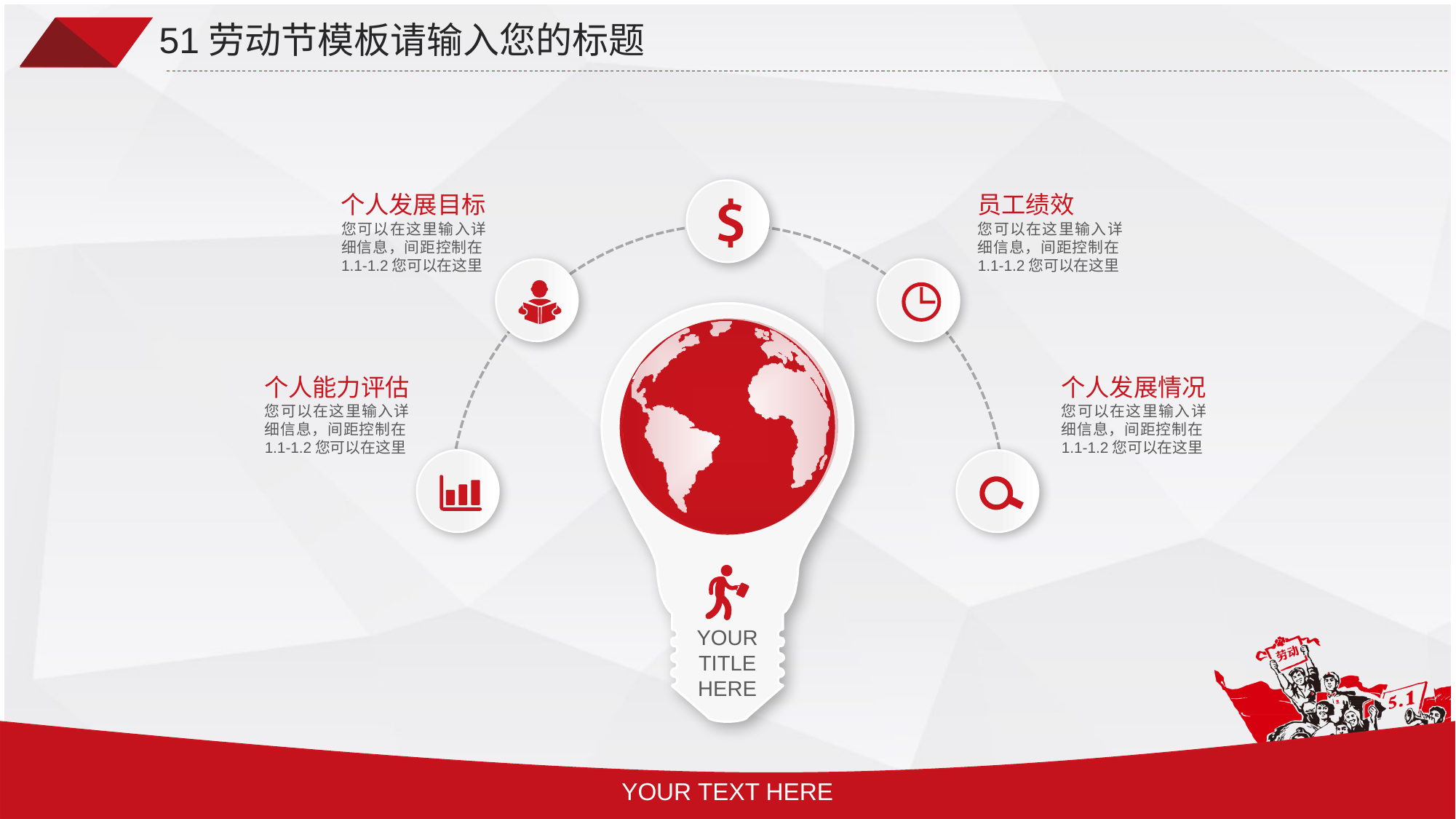

51劳动节模板请输入您的标题

个人发展目标
您可以在这里输入详细信息，间距控制在1.1-1.2您可以在这里
员工绩效
您可以在这里输入详细信息，间距控制在1.1-1.2您可以在这里

个人能力评估
您可以在这里输入详细信息，间距控制在1.1-1.2您可以在这里
个人发展情况
您可以在这里输入详细信息，间距控制在1.1-1.2您可以在这里

YOUR TITLE HERE

YOUR TEXT HERE